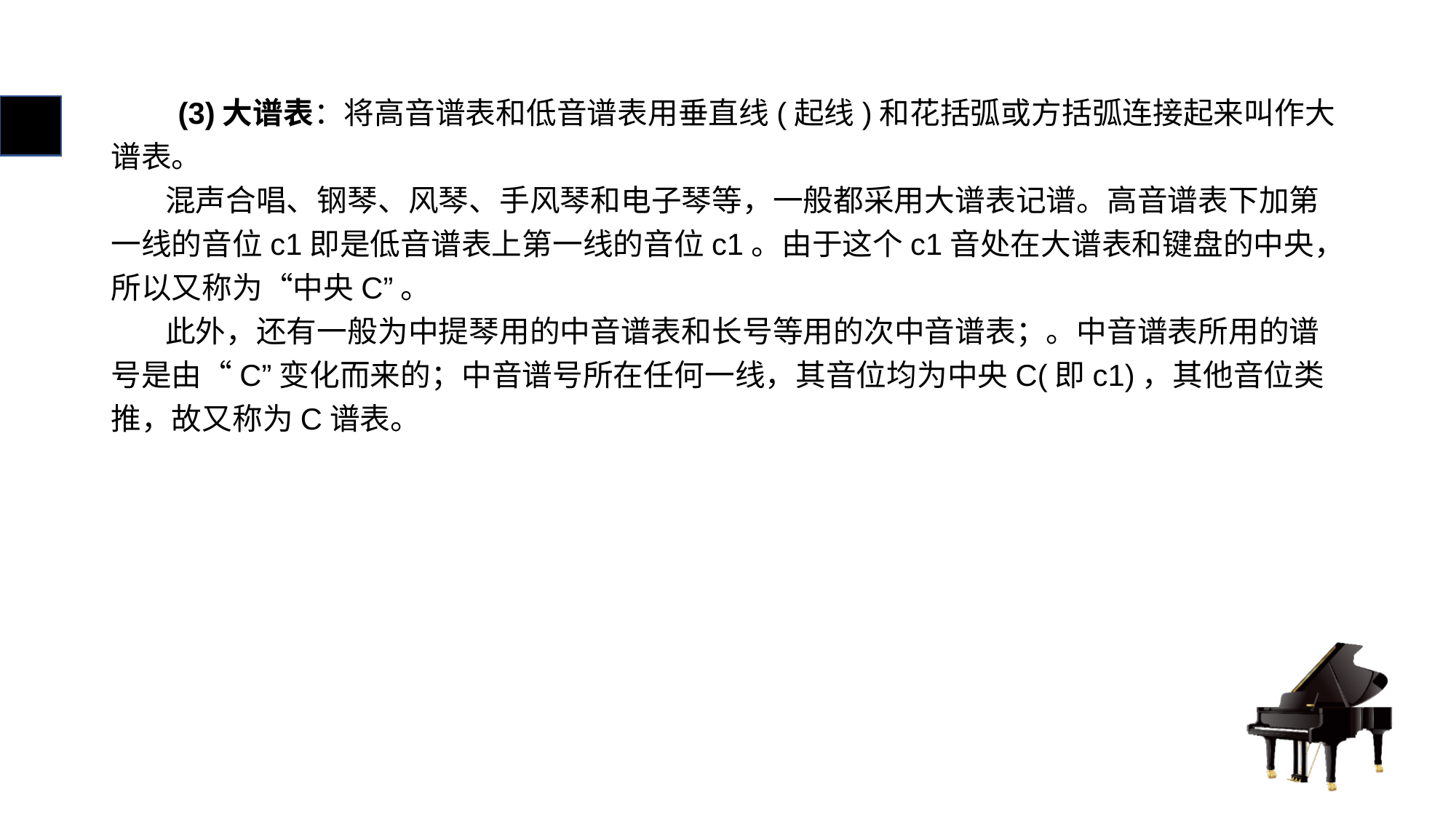

# (3)大谱表：将高音谱表和低音谱表用垂直线(起线)和花括弧或方括弧连接起来叫作大谱表。
       混声合唱、钢琴、风琴、手风琴和电子琴等，一般都采用大谱表记谱。高音谱表下加第一线的音位c1即是低音谱表上第一线的音位c1。由于这个c1音处在大谱表和键盘的中央，所以又称为“中央C”。
       此外，还有一般为中提琴用的中音谱表和长号等用的次中音谱表；。中音谱表所用的谱号是由“C”变化而来的；中音谱号所在任何一线，其音位均为中央C(即c1)，其他音位类推，故又称为C谱表。